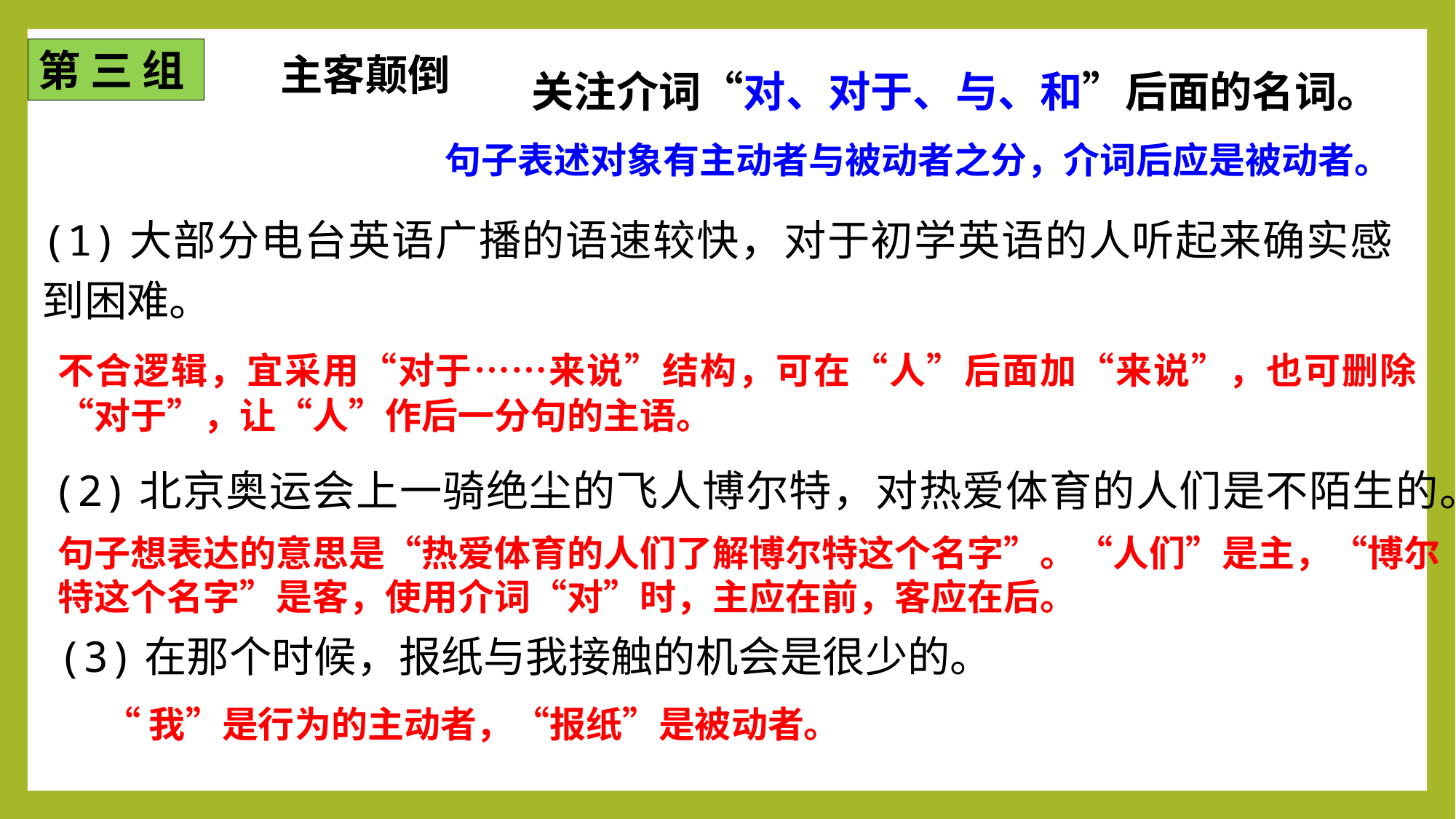

关注介词“对、对于、与、和”后面的名词。
第 三 组
主客颠倒
句子表述对象有主动者与被动者之分，介词后应是被动者。
(1)大部分电台英语广播的语速较快，对于初学英语的人听起来确实感到困难。
不合逻辑，宜采用“对于……来说”结构，可在“人”后面加“来说”，也可删除“对于”，让“人”作后一分句的主语。
(2)北京奥运会上一骑绝尘的飞人博尔特，对热爱体育的人们是不陌生的。
句子想表达的意思是“热爱体育的人们了解博尔特这个名字”。“人们”是主，“博尔特这个名字”是客，使用介词“对”时，主应在前，客应在后。
(3)在那个时候，报纸与我接触的机会是很少的。
“我”是行为的主动者，“报纸”是被动者。